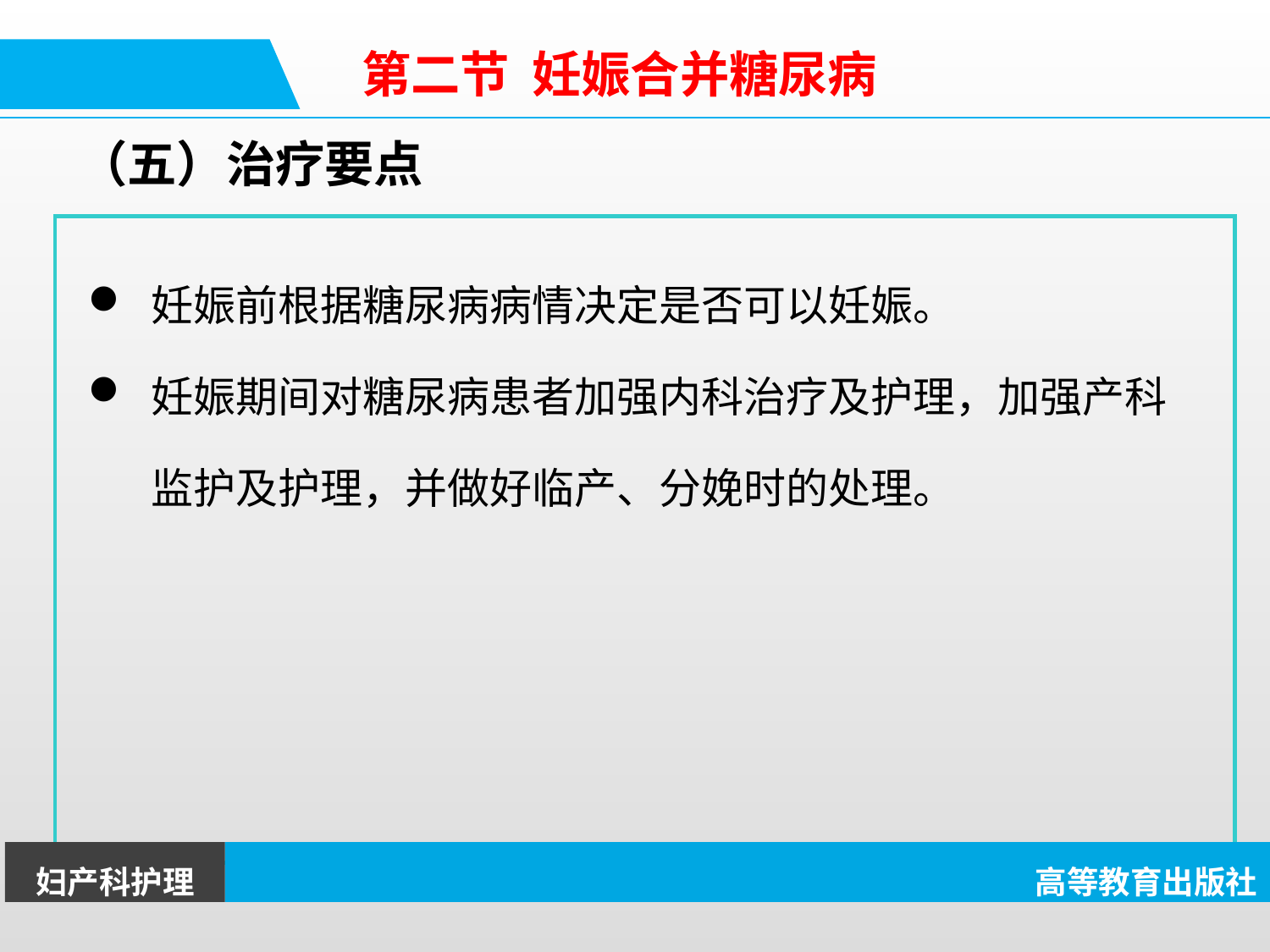

第二节  妊娠合并糖尿病

（五）治疗要点

妊娠前根据糖尿病病情决定是否可以妊娠。
妊娠期间对糖尿病患者加强内科治疗及护理，加强产科监护及护理，并做好临产、分娩时的处理。
妇产科护理
高等教育出版社